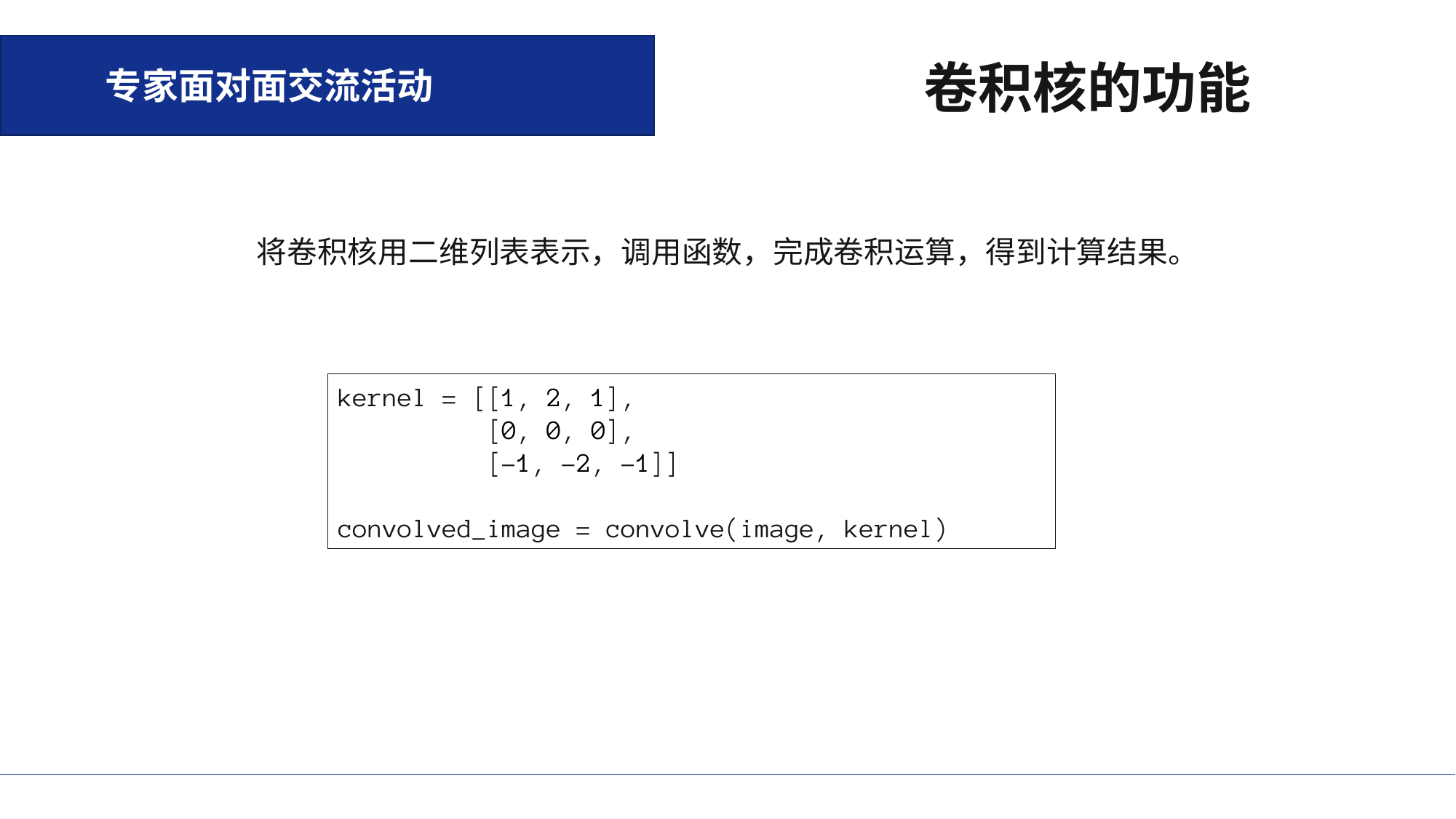

专家面对面交流活动
卷积核的功能
将卷积核用二维列表表示，调用函数，完成卷积运算，得到计算结果。
kernel = [[1, 2, 1],
          [0, 0, 0],
          [-1, -2, -1]]
convolved_image = convolve(image, kernel)